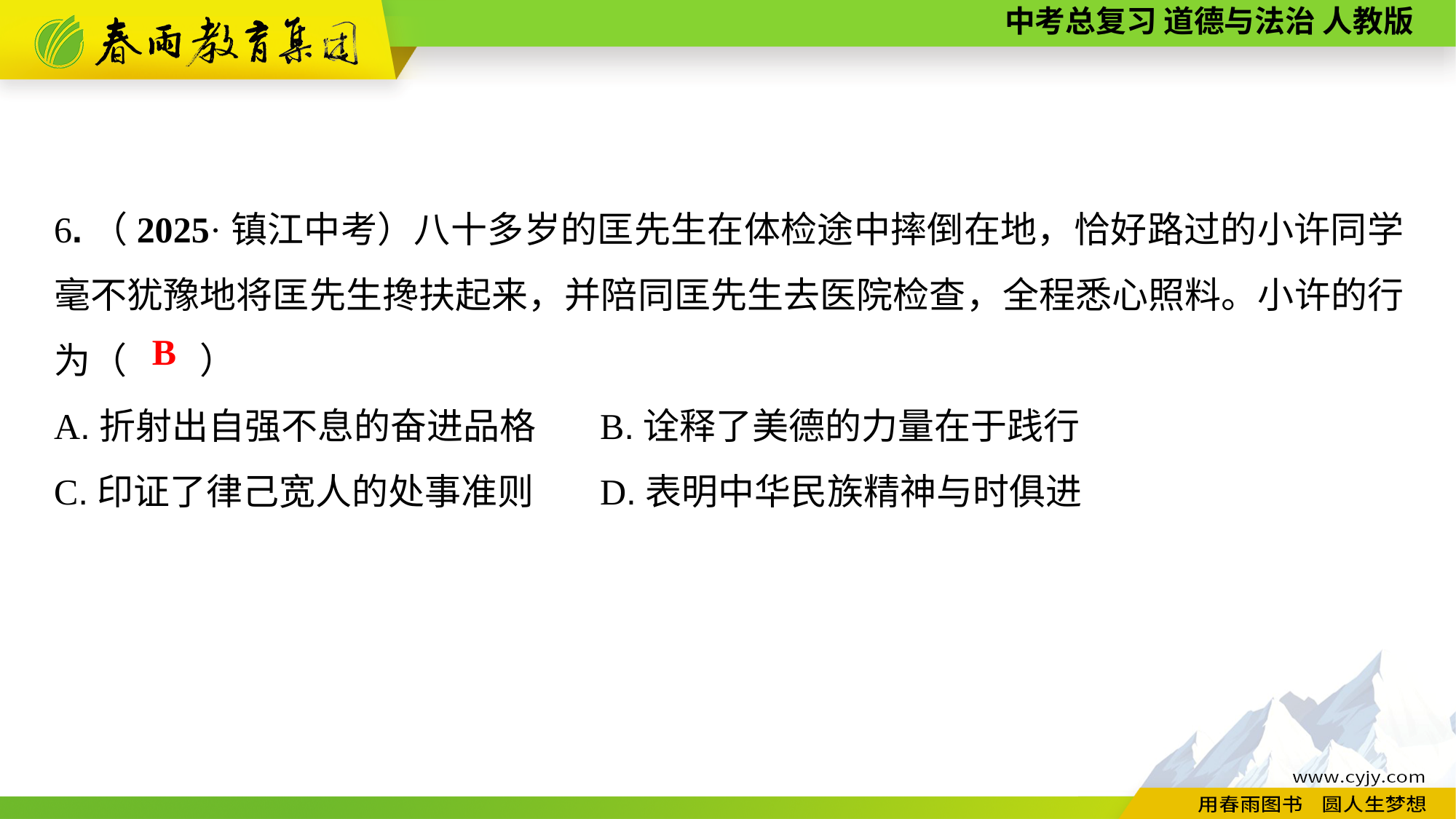

6.（2025·镇江中考）八十多岁的匡先生在体检途中摔倒在地，恰好路过的小许同学毫不犹豫地将匡先生搀扶起来，并陪同匡先生去医院检查，全程悉心照料。小许的行为（　　）
A.折射出自强不息的奋进品格	B.诠释了美德的力量在于践行
C.印证了律己宽人的处事准则	D.表明中华民族精神与时俱进
B